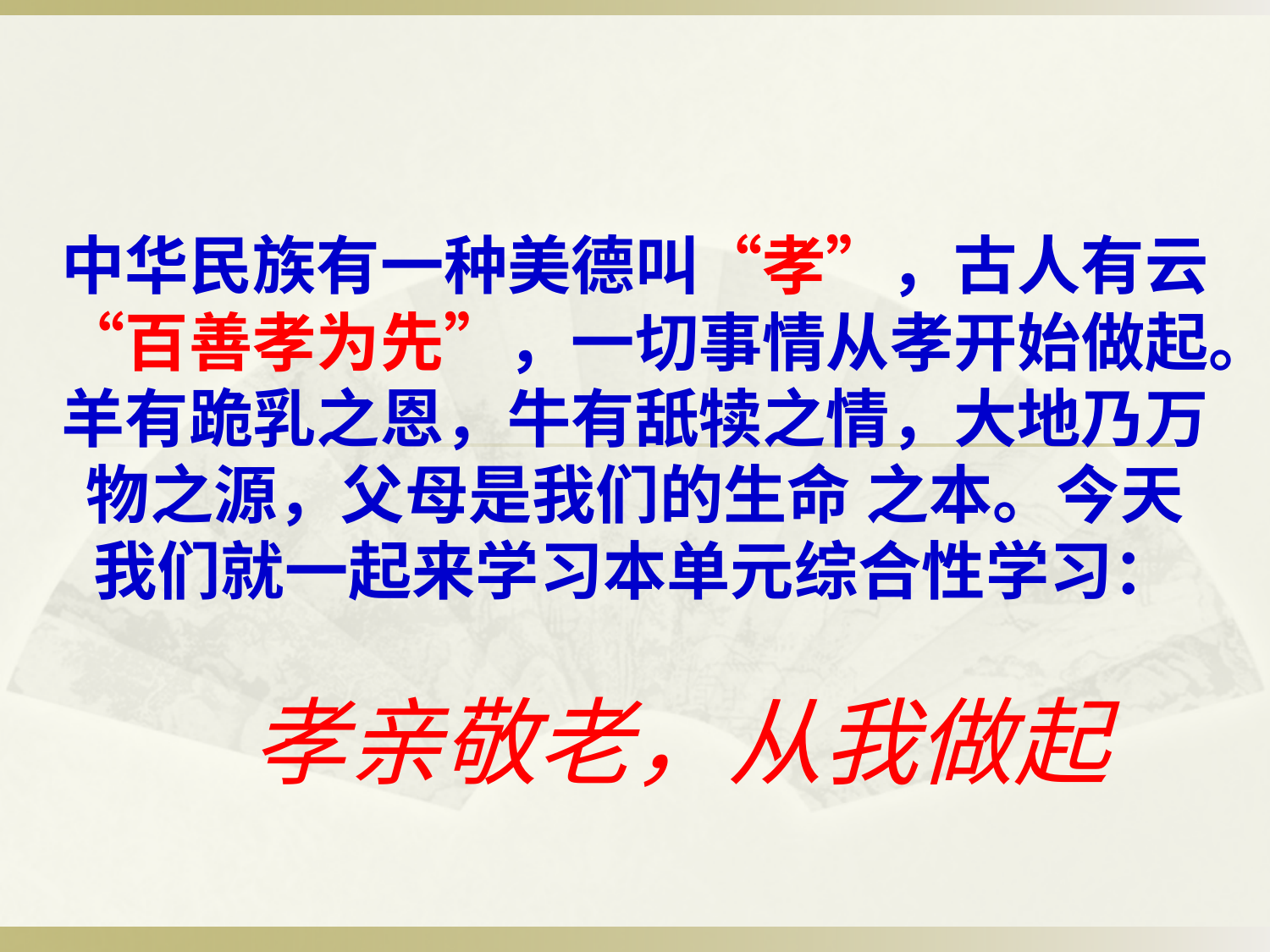

# 中华民族有一种美德叫“孝”，古人有云“百善孝为先”，一切事情从孝开始做起。羊有跪乳之恩，牛有舐犊之情，大地乃万物之源，父母是我们的生命 之本。今天我们就一起来学习本单元综合性学习：
孝亲敬老，从我做起